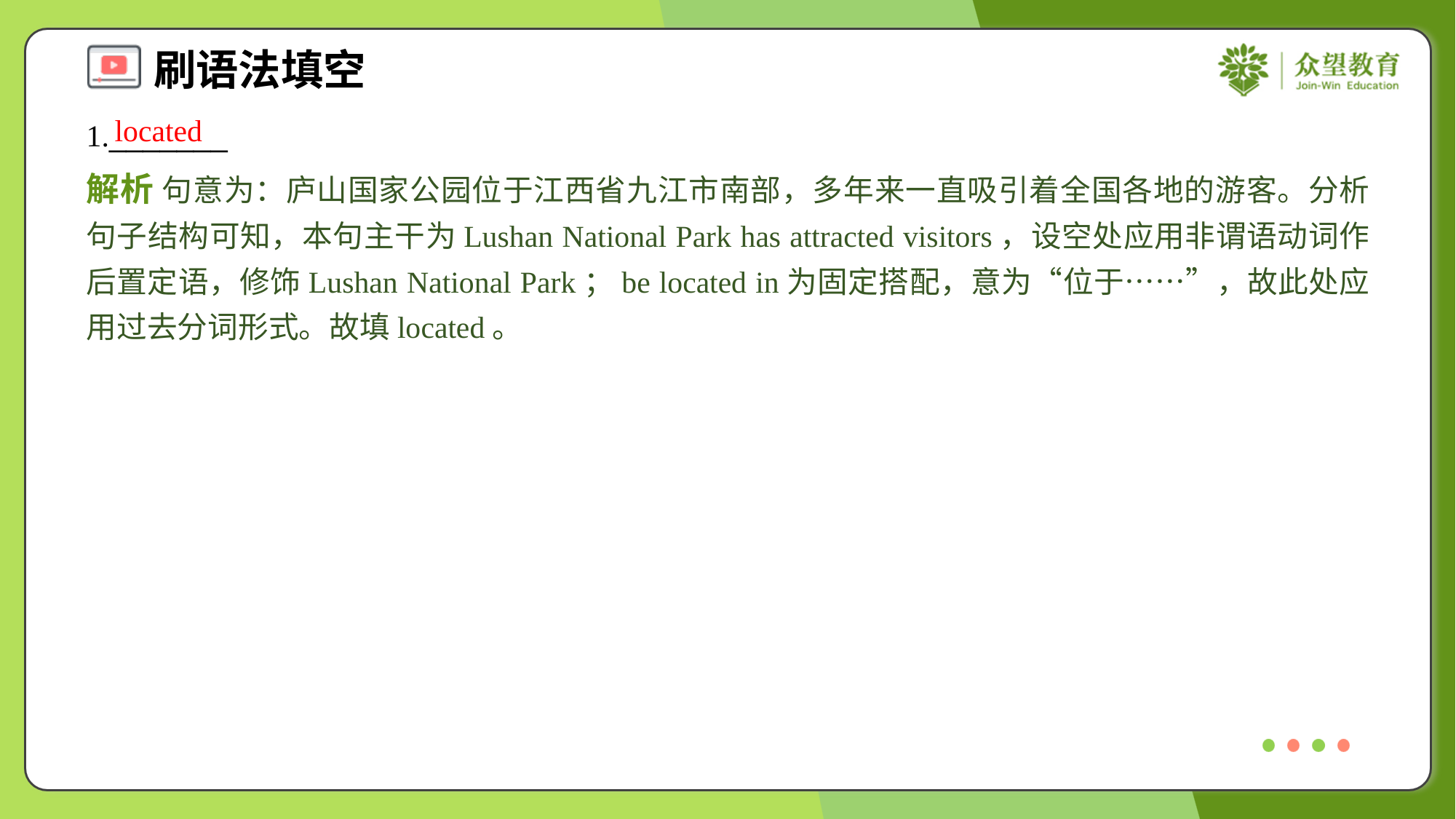

located
1._______
解析 句意为：庐山国家公园位于江西省九江市南部，多年来一直吸引着全国各地的游客。分析句子结构可知，本句主干为Lushan National Park has attracted visitors，设空处应用非谓语动词作后置定语，修饰Lushan National Park；be located in为固定搭配，意为“位于……”，故此处应用过去分词形式。故填located。